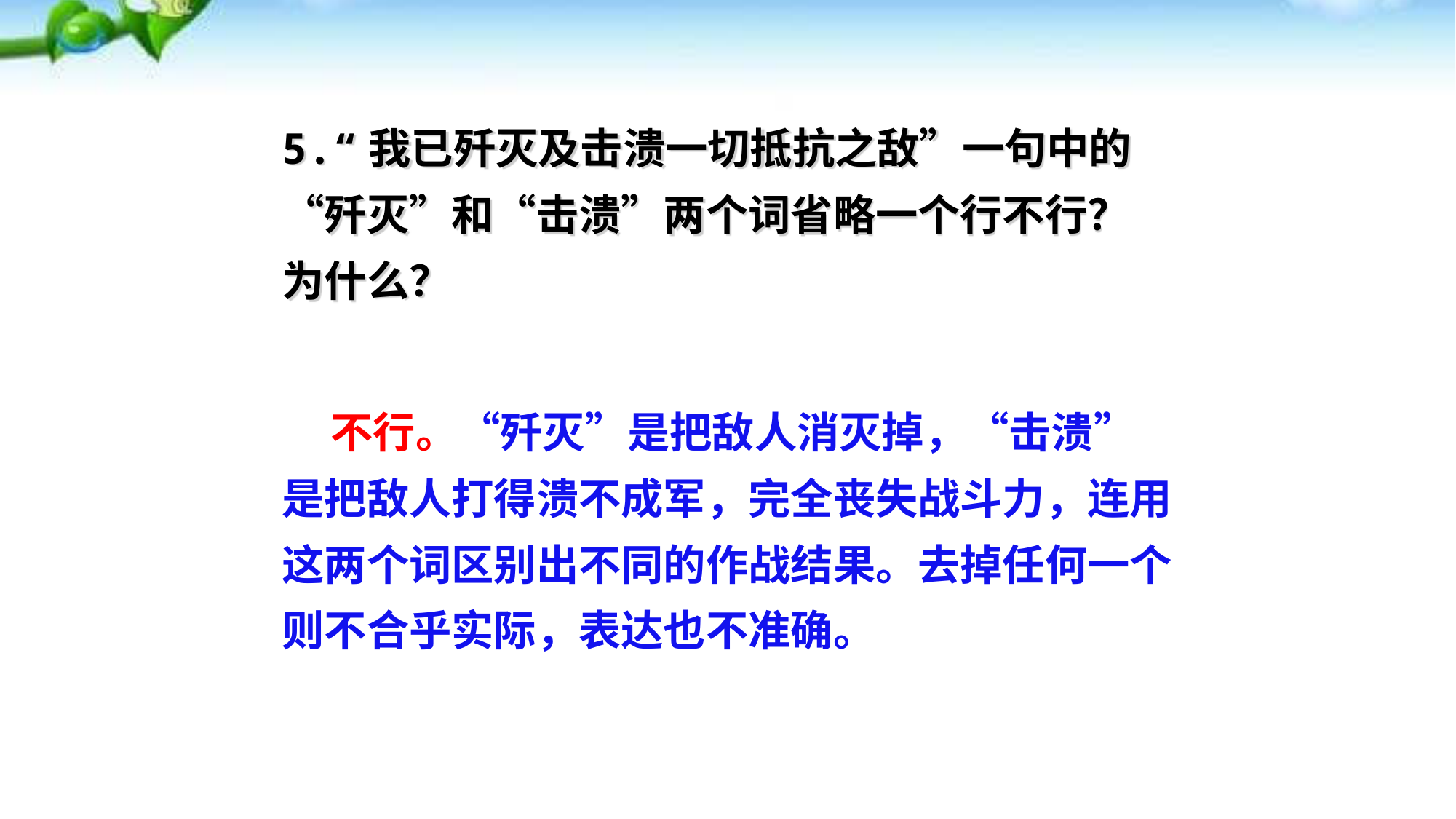

5.“我已歼灭及击溃一切抵抗之敌”一句中的“歼灭”和“击溃”两个词省略一个行不行？为什么？
    不行。“歼灭”是把敌人消灭掉，“击溃”是把敌人打得溃不成军，完全丧失战斗力，连用这两个词区别出不同的作战结果。去掉任何一个则不合乎实际，表达也不准确。